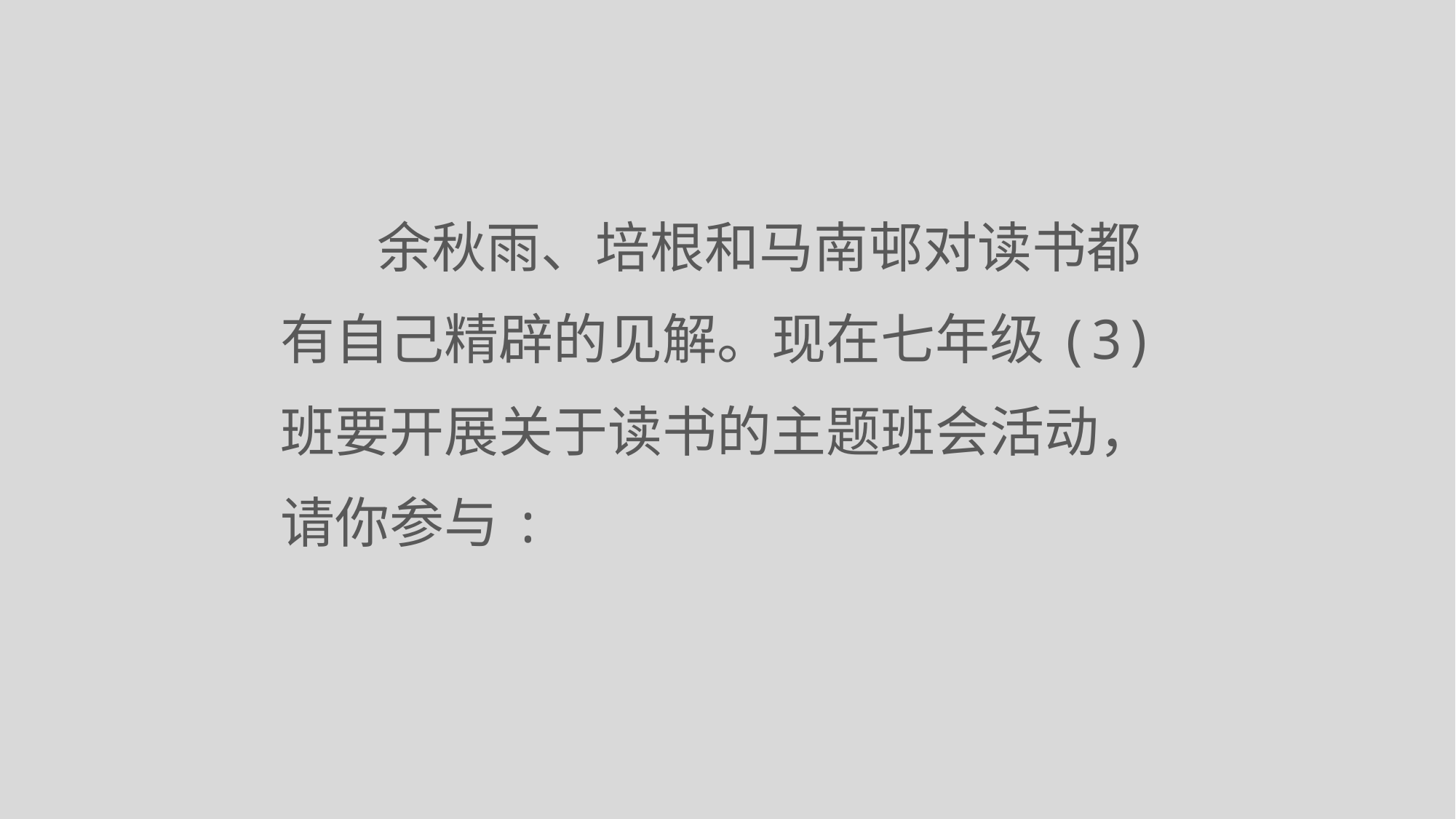

余秋雨、培根和马南邨对读书都有自己精辟的见解。现在七年级(3)班要开展关于读书的主题班会活动，请你参与: